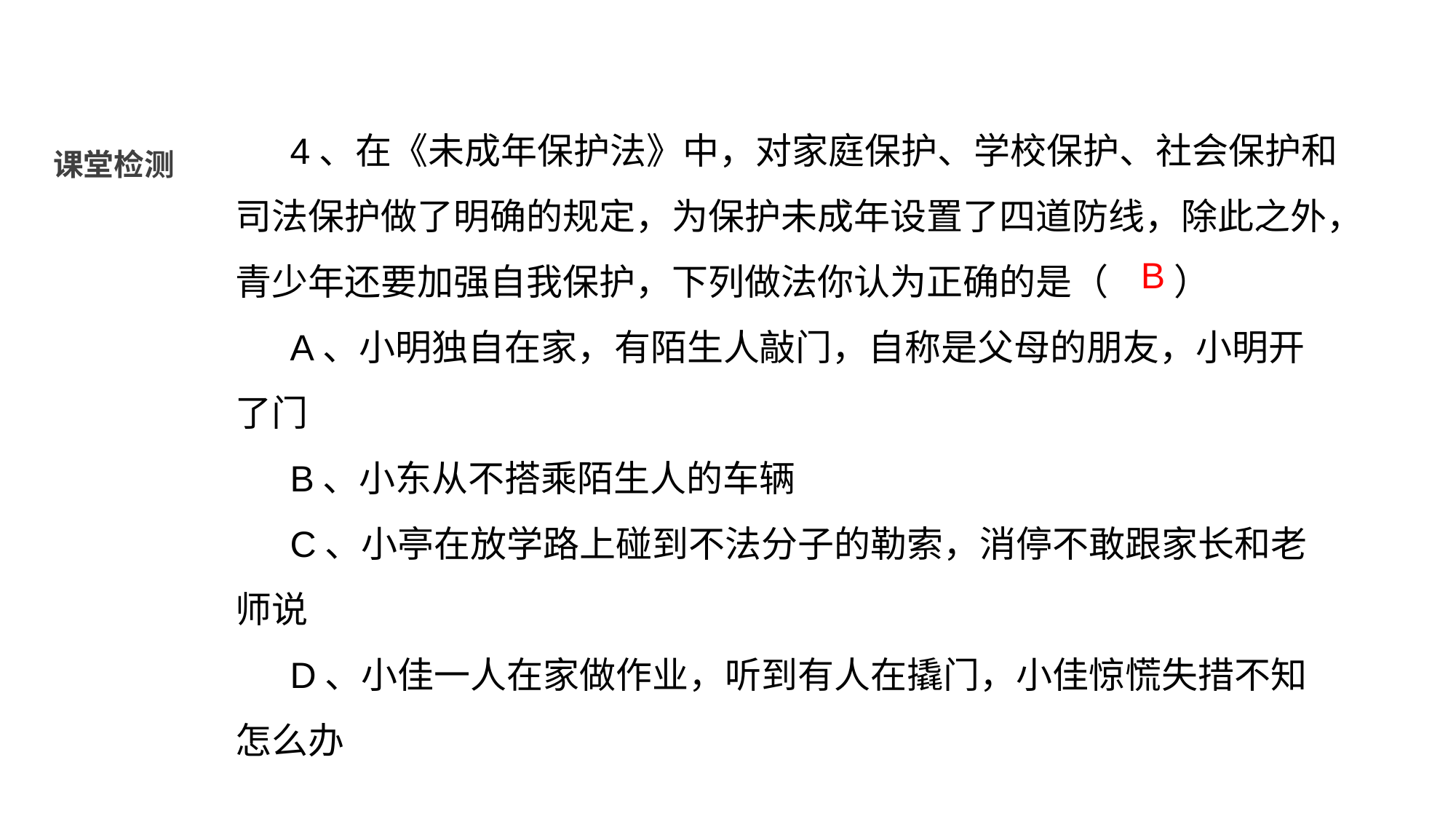

4、在《未成年保护法》中，对家庭保护、学校保护、社会保护和司法保护做了明确的规定，为保护未成年设置了四道防线，除此之外，青少年还要加强自我保护，下列做法你认为正确的是（        ）
A、小明独自在家，有陌生人敲门，自称是父母的朋友，小明开了门
B、小东从不搭乘陌生人的车辆
C、小亭在放学路上碰到不法分子的勒索，消停不敢跟家长和老师说
D、小佳一人在家做作业，听到有人在撬门，小佳惊慌失措不知怎么办
课堂检测
B